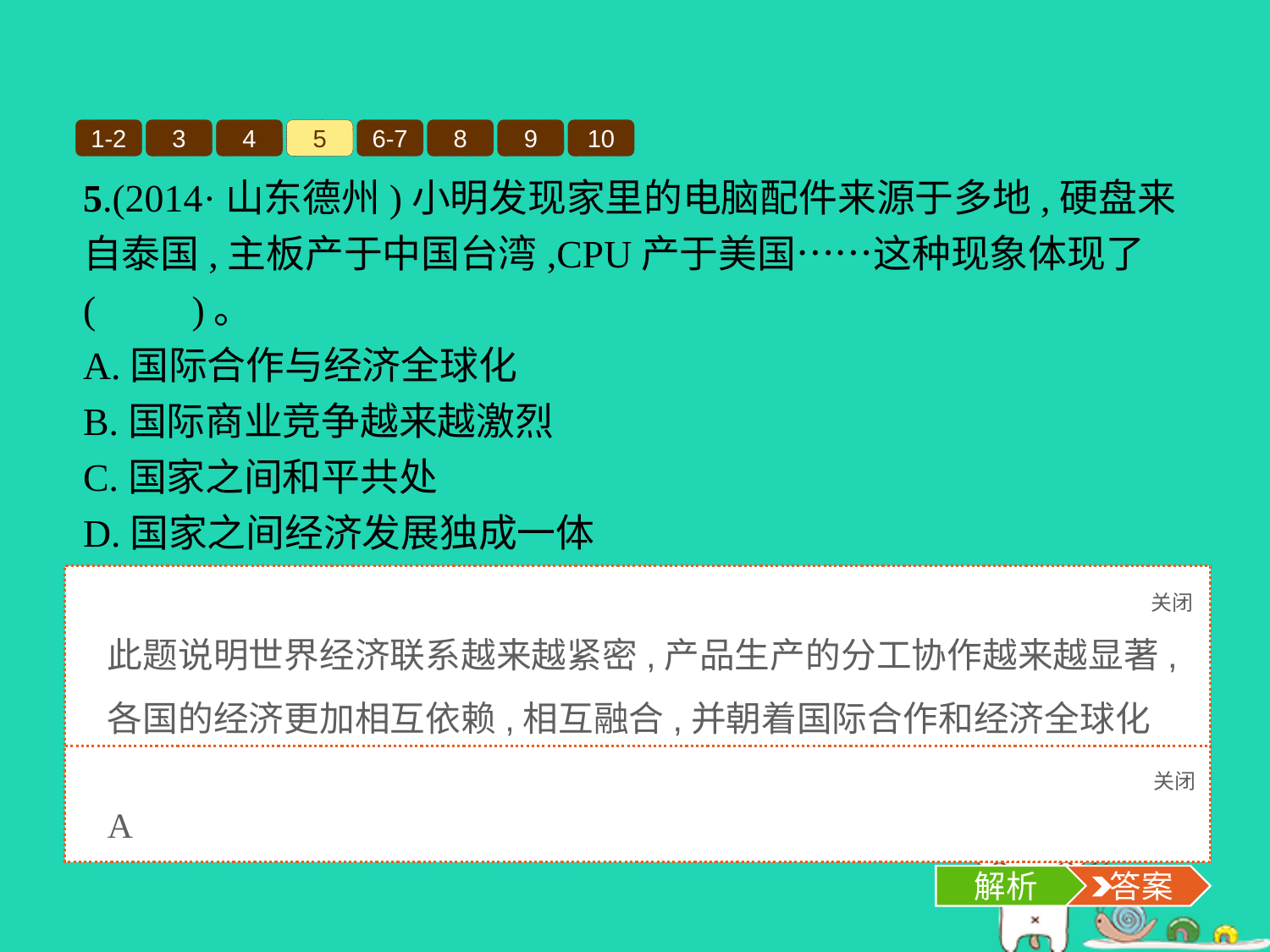

1-2
3
4
5
6-7
8
9
10
5.(2014·山东德州)小明发现家里的电脑配件来源于多地,硬盘来自泰国,主板产于中国台湾,CPU产于美国……这种现象体现了(　　)。
A.国际合作与经济全球化
B.国际商业竞争越来越激烈
C.国家之间和平共处
D.国家之间经济发展独成一体

关闭
解析

此题说明世界经济联系越来越紧密,产品生产的分工协作越来越显著,各国的经济更加相互依赖,相互融合,并朝着国际合作和经济全球化的方向发展。

关闭
解析
  答案

A
解析
  答案